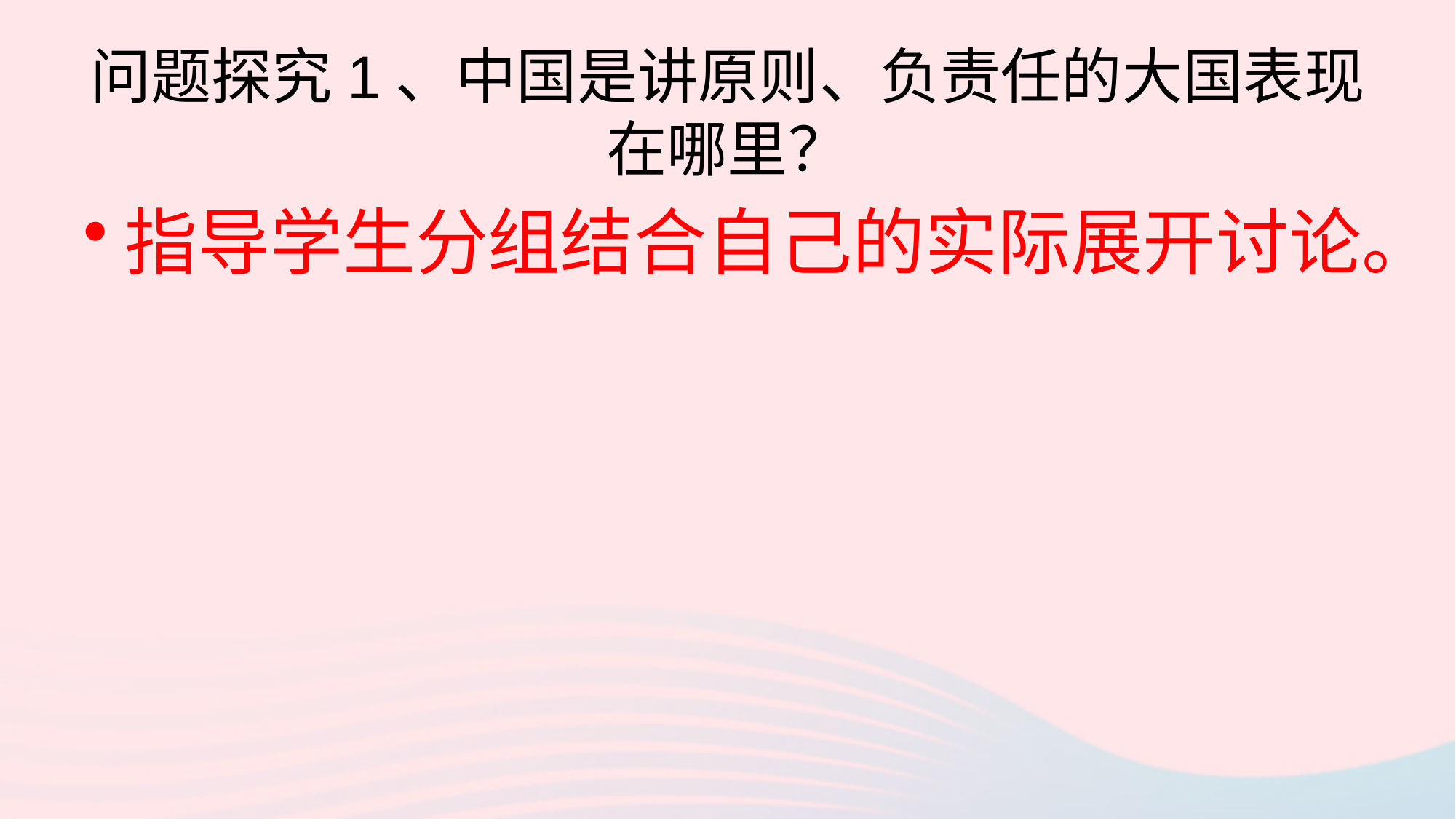

# 问题探究1、中国是讲原则、负责任的大国表现在哪里？
指导学生分组结合自己的实际展开讨论。